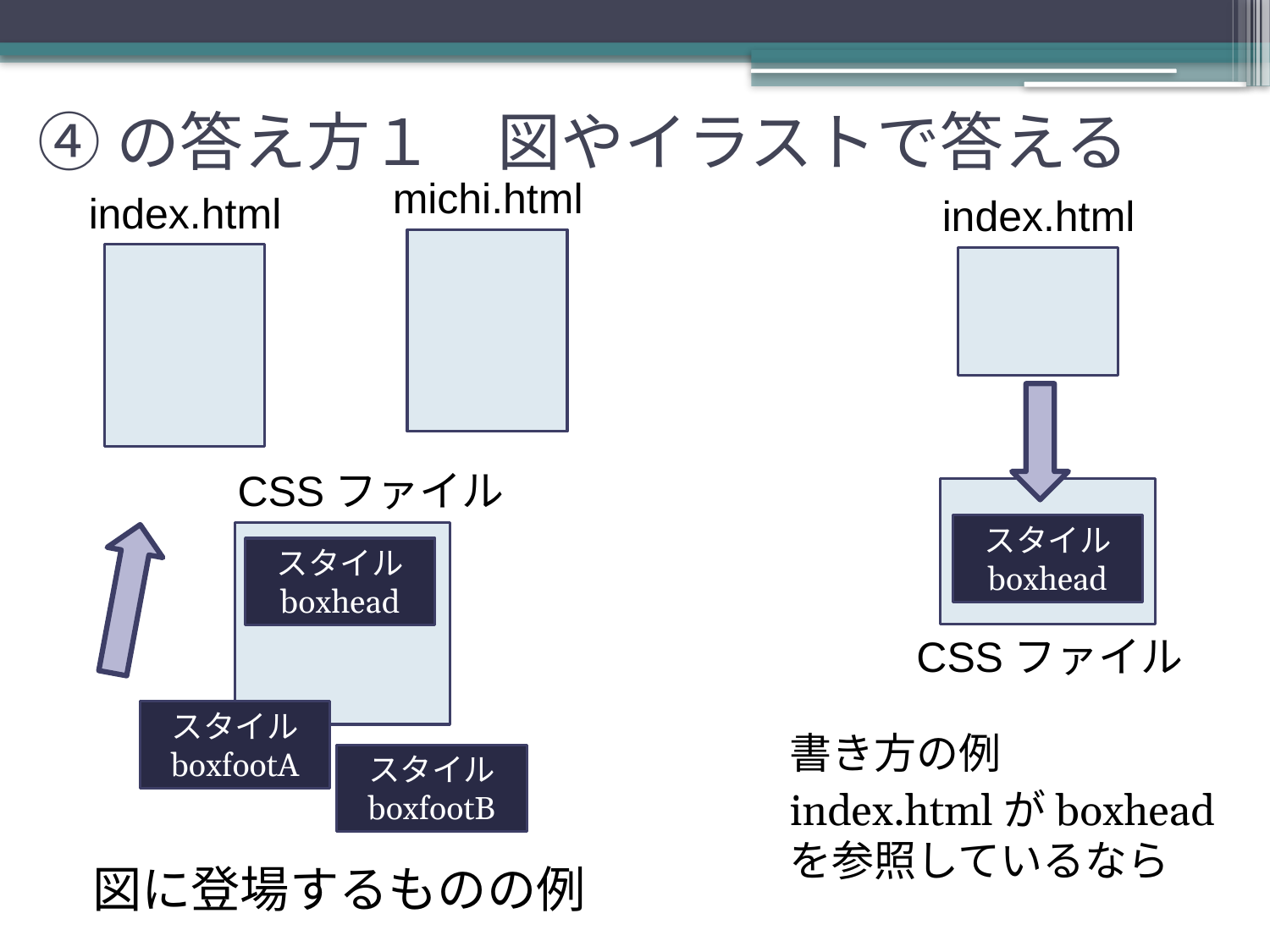

④の答え方１　図やイラストで答える
michi.html
index.html
index.html

CSSファイル

スタイル
boxhead

スタイル
boxhead

CSSファイル
スタイル
boxfootA
書き方の例
index.htmlがboxheadを参照しているなら
スタイル
boxfootB
図に登場するものの例